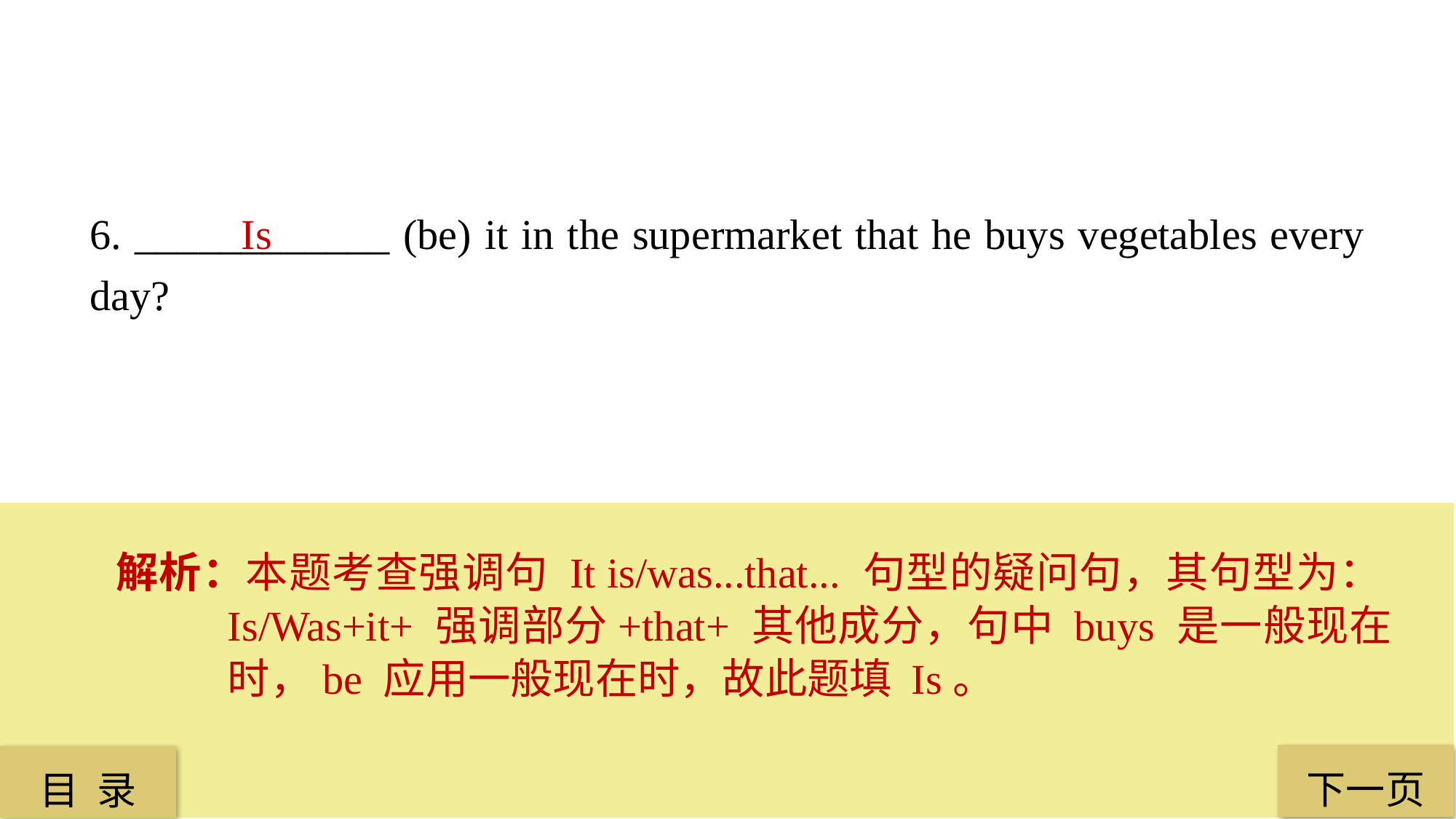

6. ____________ (be) it in the supermarket that he buys vegetables every day?
 Is
解析：本题考查强调句 It is/was...that... 句型的疑问句，其句型为：Is/Was+it+ 强调部分+that+ 其他成分，句中 buys 是一般现在时，be 应用一般现在时，故此题填 Is。